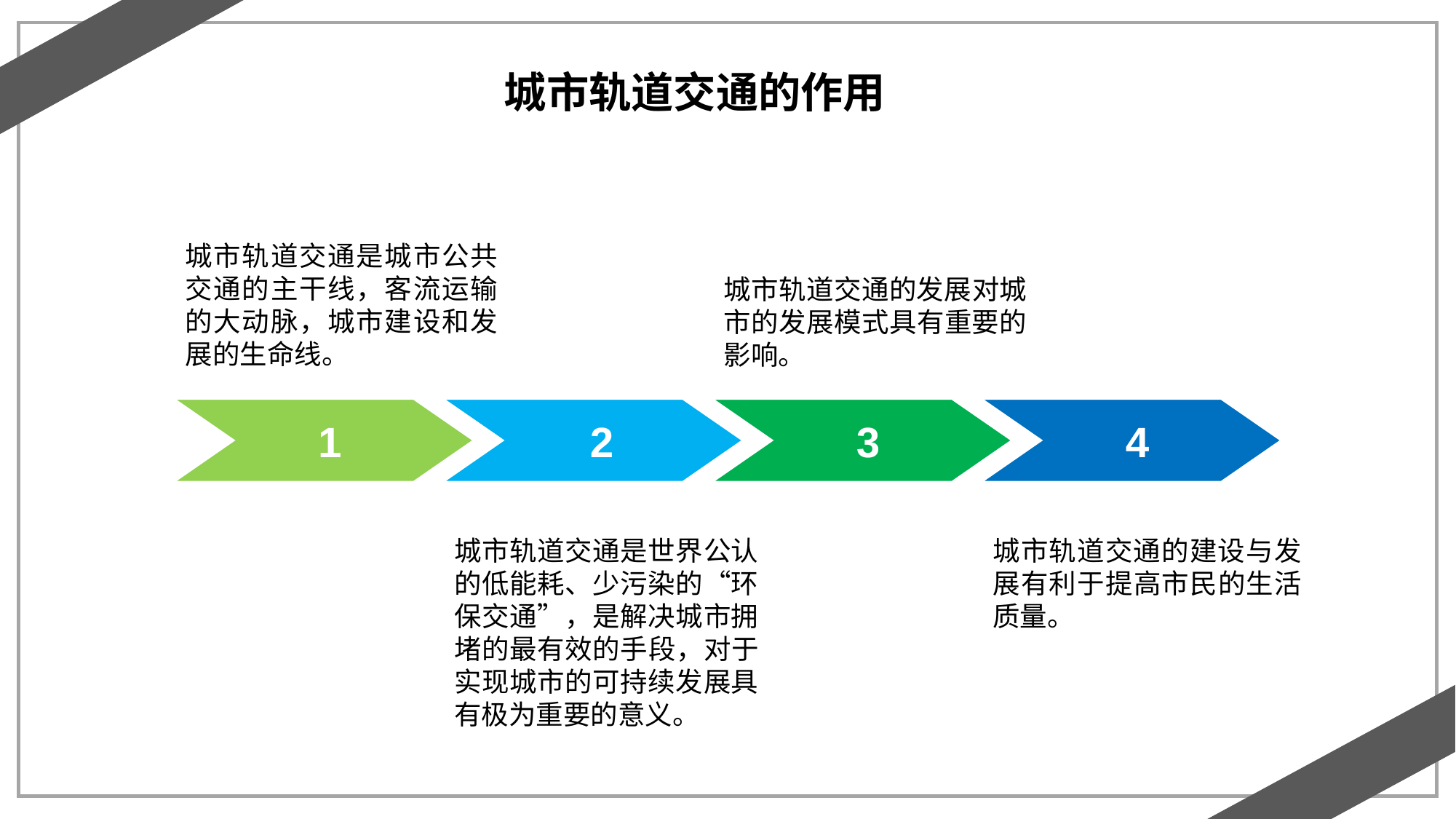

城市轨道交通的作用
城市轨道交通是城市公共交通的主干线，客流运输的大动脉，城市建设和发展的生命线。
城市轨道交通的发展对城市的发展模式具有重要的影响。
1
2
3
4
城市轨道交通是世界公认的低能耗、少污染的“环保交通”，是解决城市拥堵的最有效的手段，对于实现城市的可持续发展具有极为重要的意义。
城市轨道交通的建设与发展有利于提高市民的生活质量。